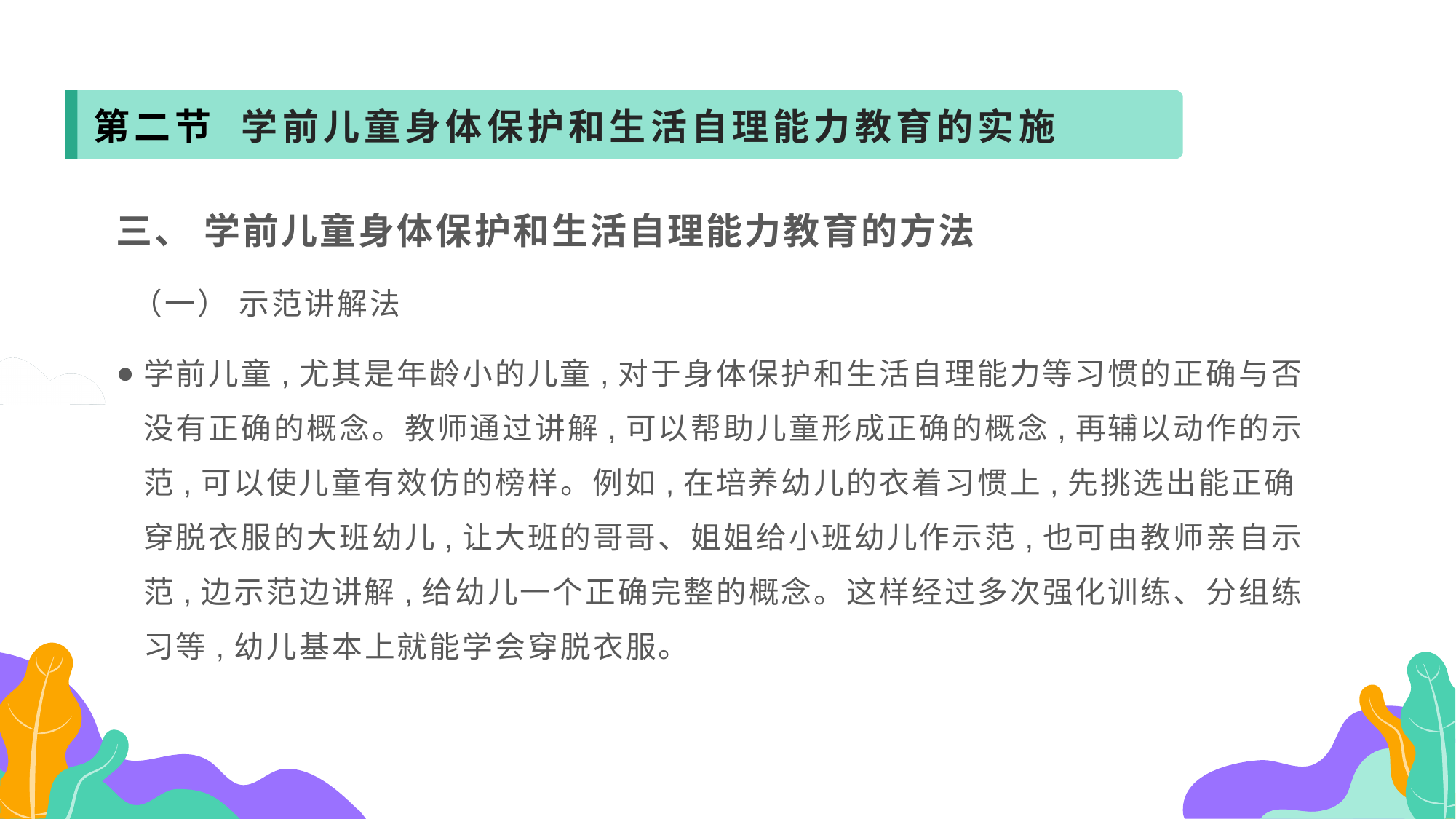

第二节  学前儿童身体保护和生活自理能力教育的实施
三、 学前儿童身体保护和生活自理能力教育的方法
 （一） 示范讲解法
学前儿童,尤其是年龄小的儿童,对于身体保护和生活自理能力等习惯的正确与否没有正确的概念。教师通过讲解,可以帮助儿童形成正确的概念,再辅以动作的示范,可以使儿童有效仿的榜样。例如,在培养幼儿的衣着习惯上,先挑选出能正确穿脱衣服的大班幼儿,让大班的哥哥、姐姐给小班幼儿作示范,也可由教师亲自示范,边示范边讲解,给幼儿一个正确完整的概念。这样经过多次强化训练、分组练习等,幼儿基本上就能学会穿脱衣服。